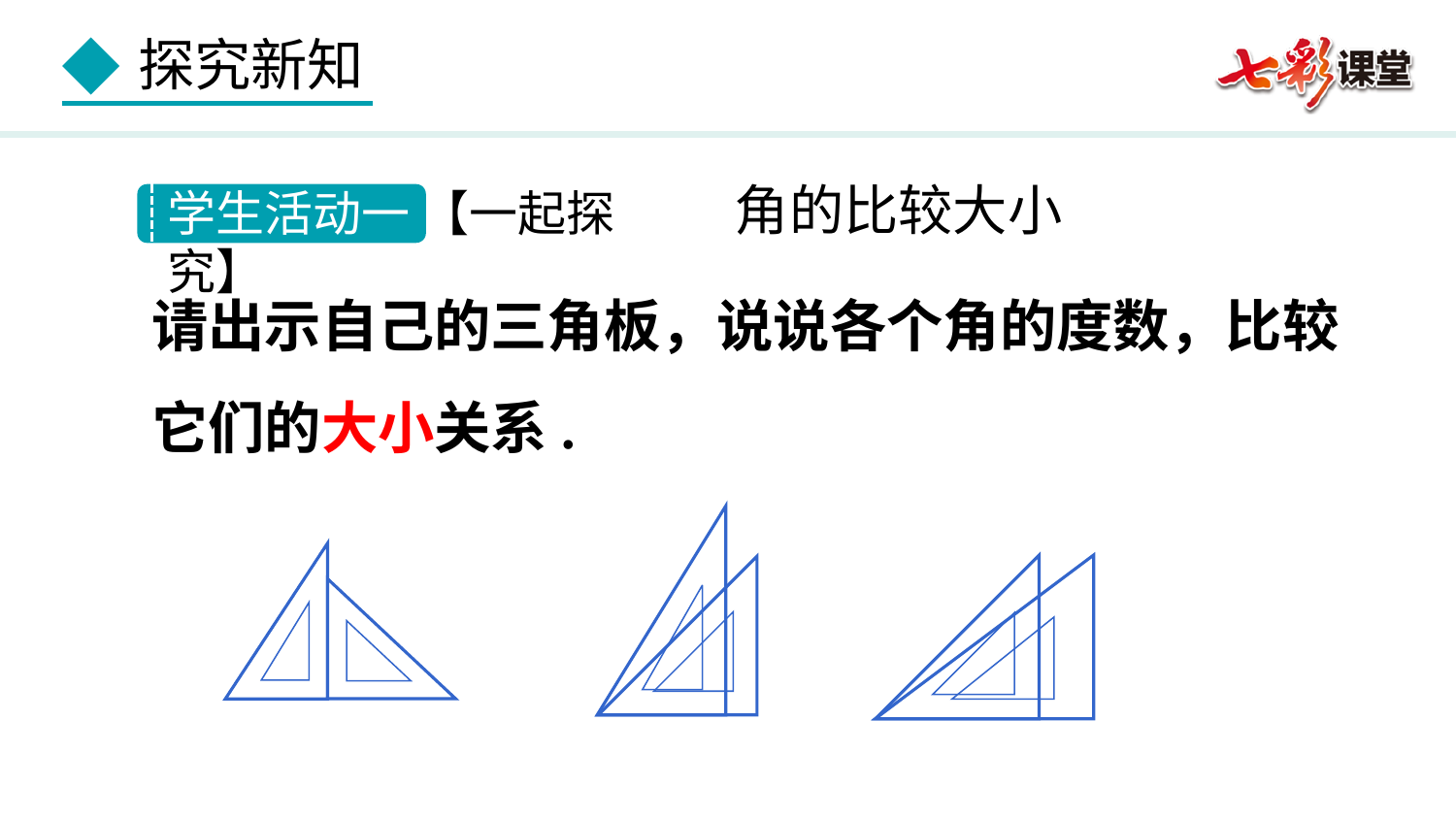

角的比较大小
学生活动一 【一起探究】

请出示自己的三角板，说说各个角的度数，比较它们的大小关系.